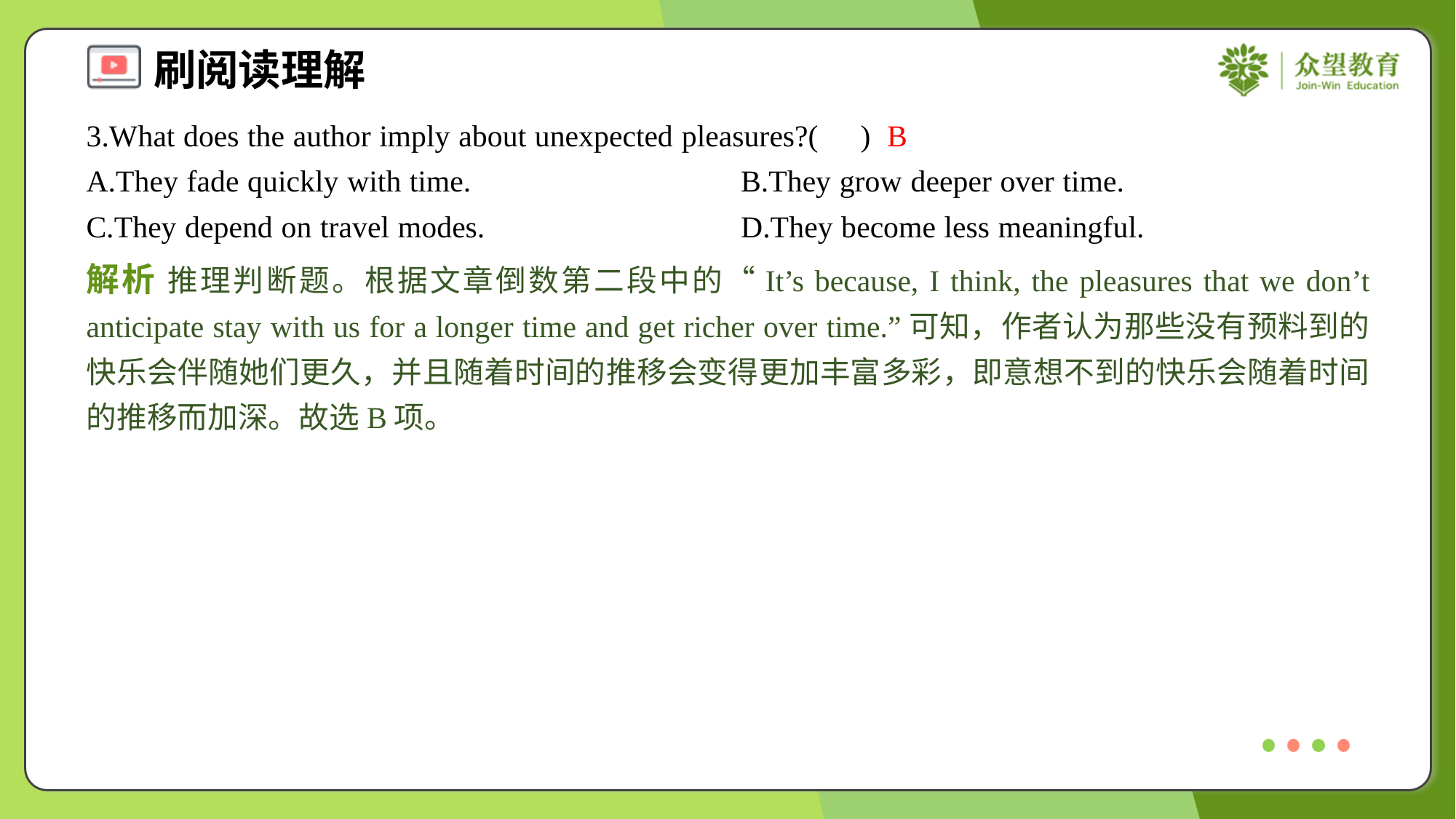

3.What does the author imply about unexpected pleasures?(     )
B
A.They fade quickly with time.	B.They grow deeper over time.
C.They depend on travel modes.	D.They become less meaningful.
解析 推理判断题。根据文章倒数第二段中的“It’s because, I think, the pleasures that we don’t anticipate stay with us for a longer time and get richer over time.”可知，作者认为那些没有预料到的快乐会伴随她们更久，并且随着时间的推移会变得更加丰富多彩，即意想不到的快乐会随着时间的推移而加深。故选B项。